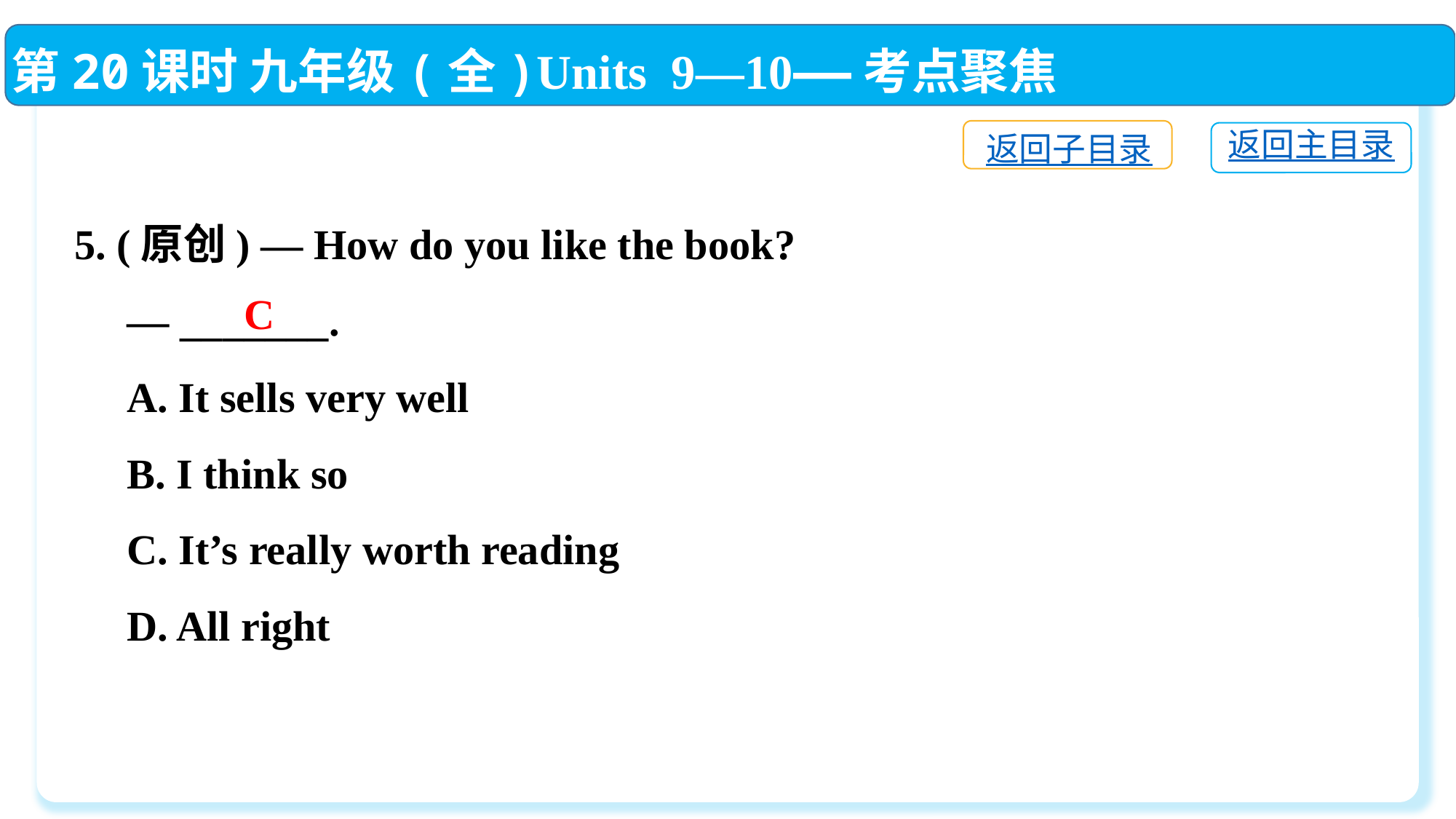

第20课时 九年级(全)Units  9—10——考点聚焦

返回子目录
返回主目录
5. (原创) — How do you like the book?
     — _______.
     A. It sells very well
     B. I think so
     C. It’s really worth reading
     D. All right

C